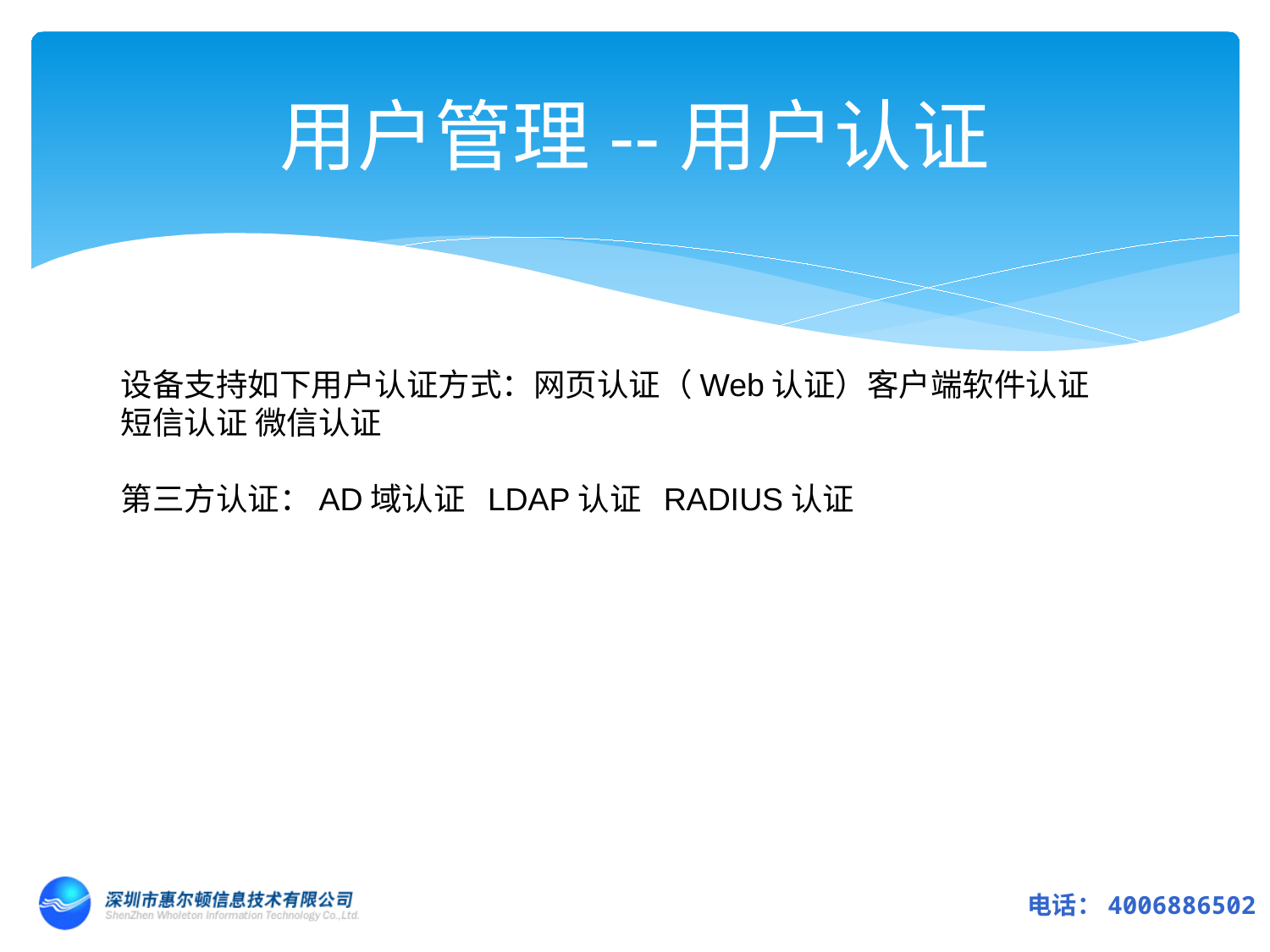

# 用户管理--用户认证
设备支持如下用户认证方式：网页认证（Web认证）客户端软件认证
短信认证 微信认证

第三方认证：AD域认证  LDAP认证  RADIUS认证